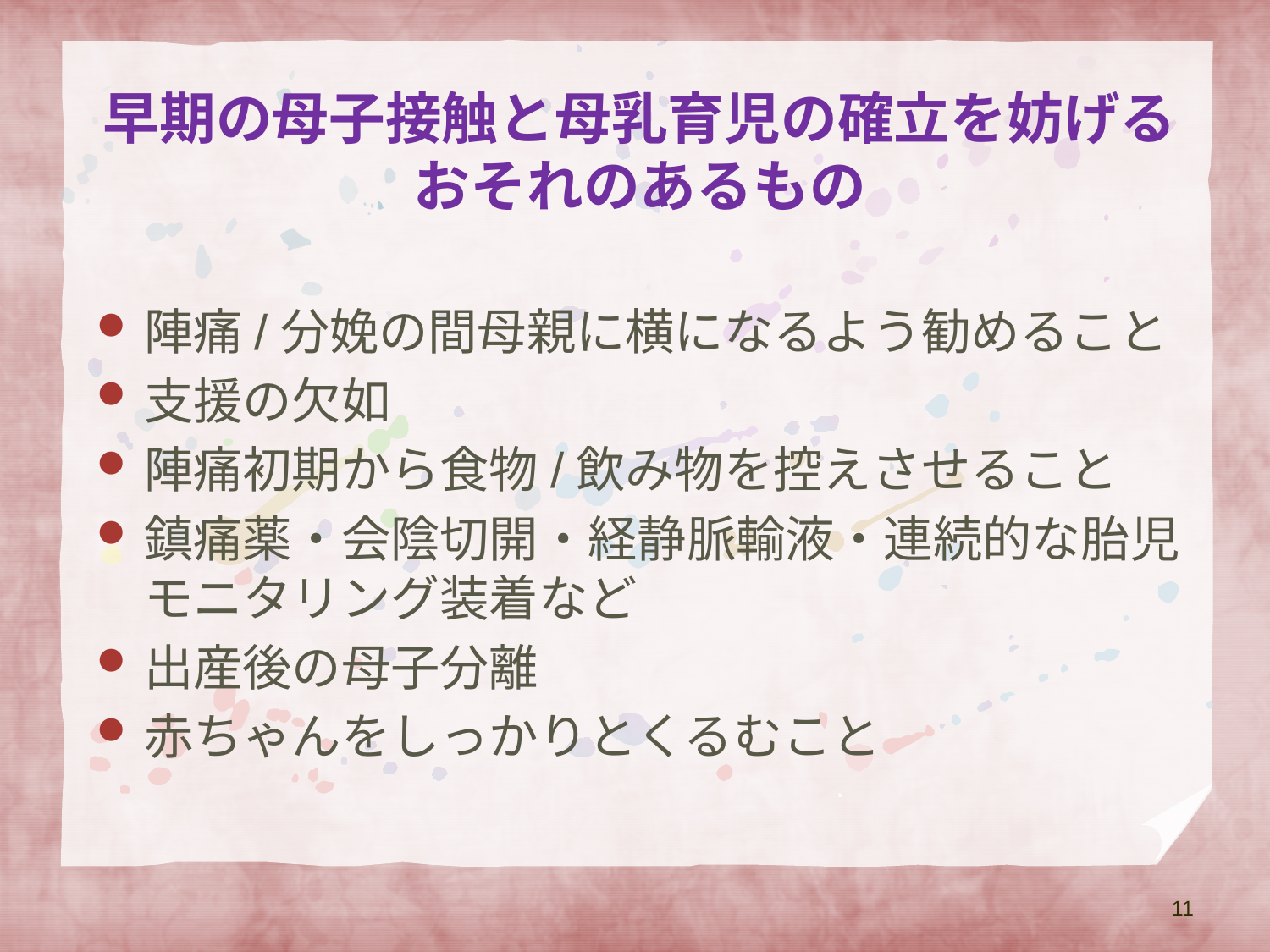

# 早期の母子接触と母乳育児の確立を妨げるおそれのあるもの
陣痛/分娩の間母親に横になるよう勧めること
支援の欠如
陣痛初期から食物/飲み物を控えさせること
鎮痛薬・会陰切開・経静脈輸液・連続的な胎児モニタリング装着など
出産後の母子分離
赤ちゃんをしっかりとくるむこと
11